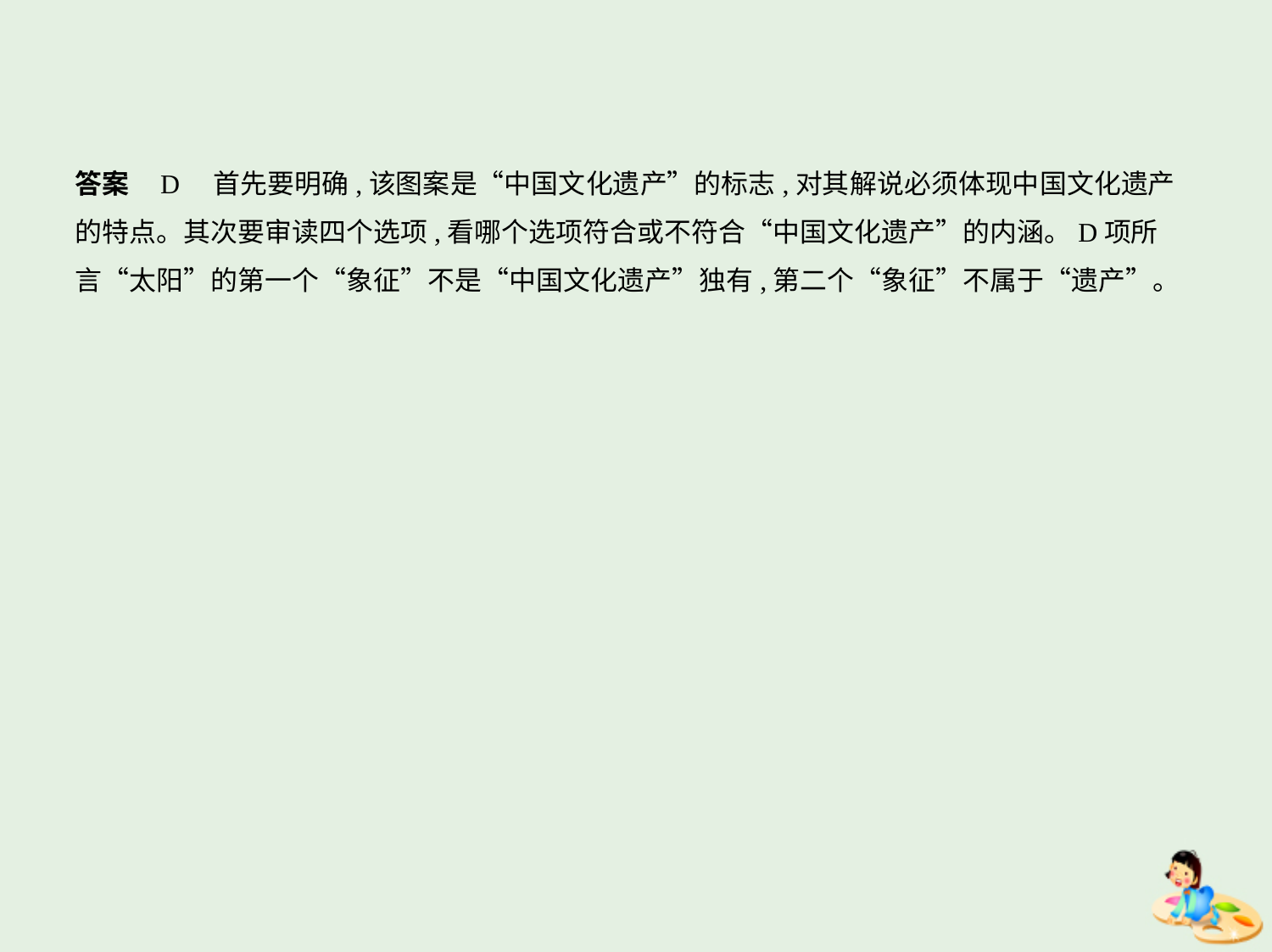

答案    D　首先要明确,该图案是“中国文化遗产”的标志,对其解说必须体现中国文化遗产
的特点。其次要审读四个选项,看哪个选项符合或不符合“中国文化遗产”的内涵。D项所
言“太阳”的第一个“象征”不是“中国文化遗产”独有,第二个“象征”不属于“遗产”。